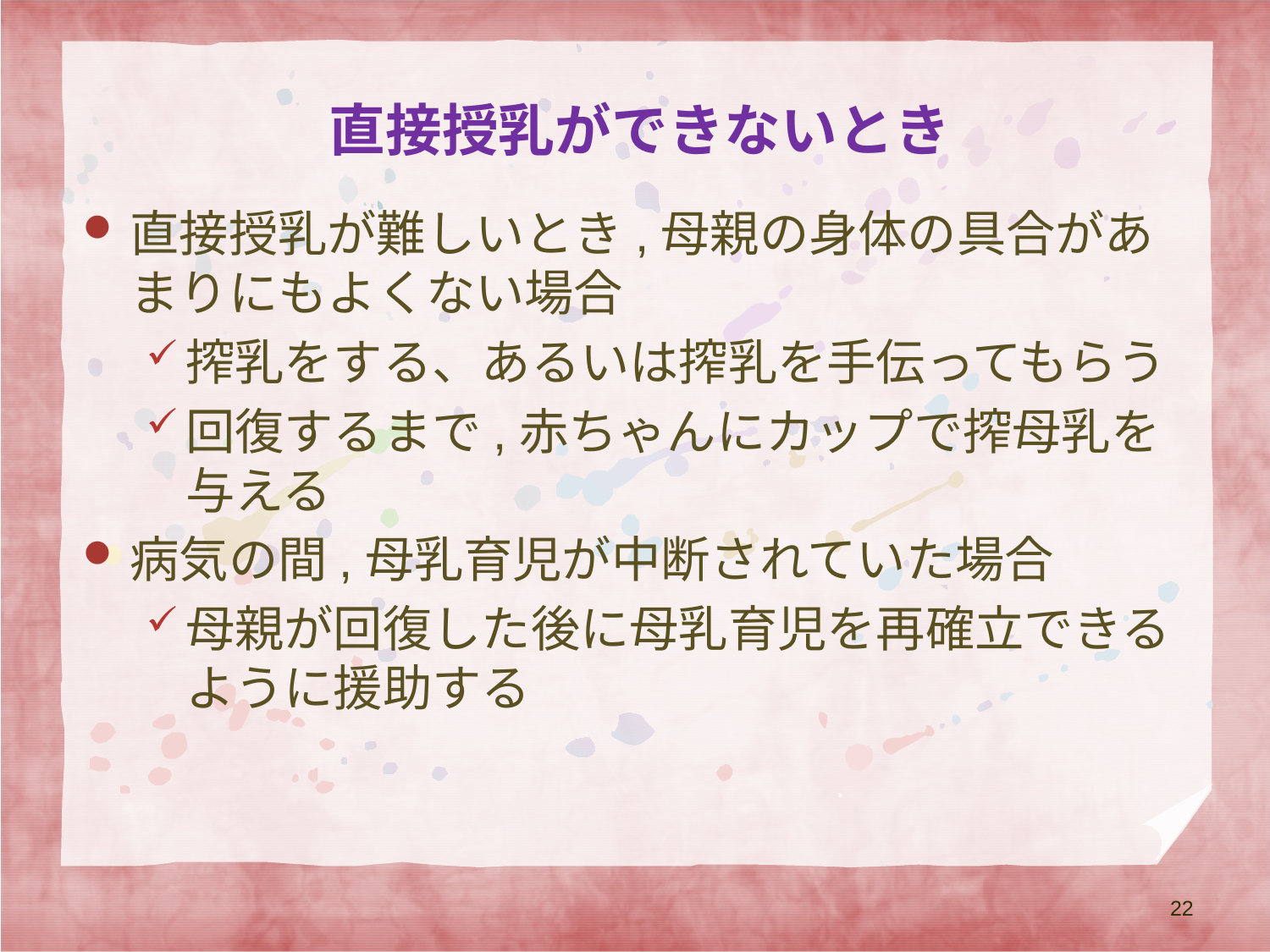

# 直接授乳ができないとき
直接授乳が難しいとき,母親の身体の具合があまりにもよくない場合
搾乳をする、あるいは搾乳を手伝ってもらう
回復するまで,赤ちゃんにカップで搾母乳を与える
病気の間,母乳育児が中断されていた場合
母親が回復した後に母乳育児を再確立できるように援助する

22